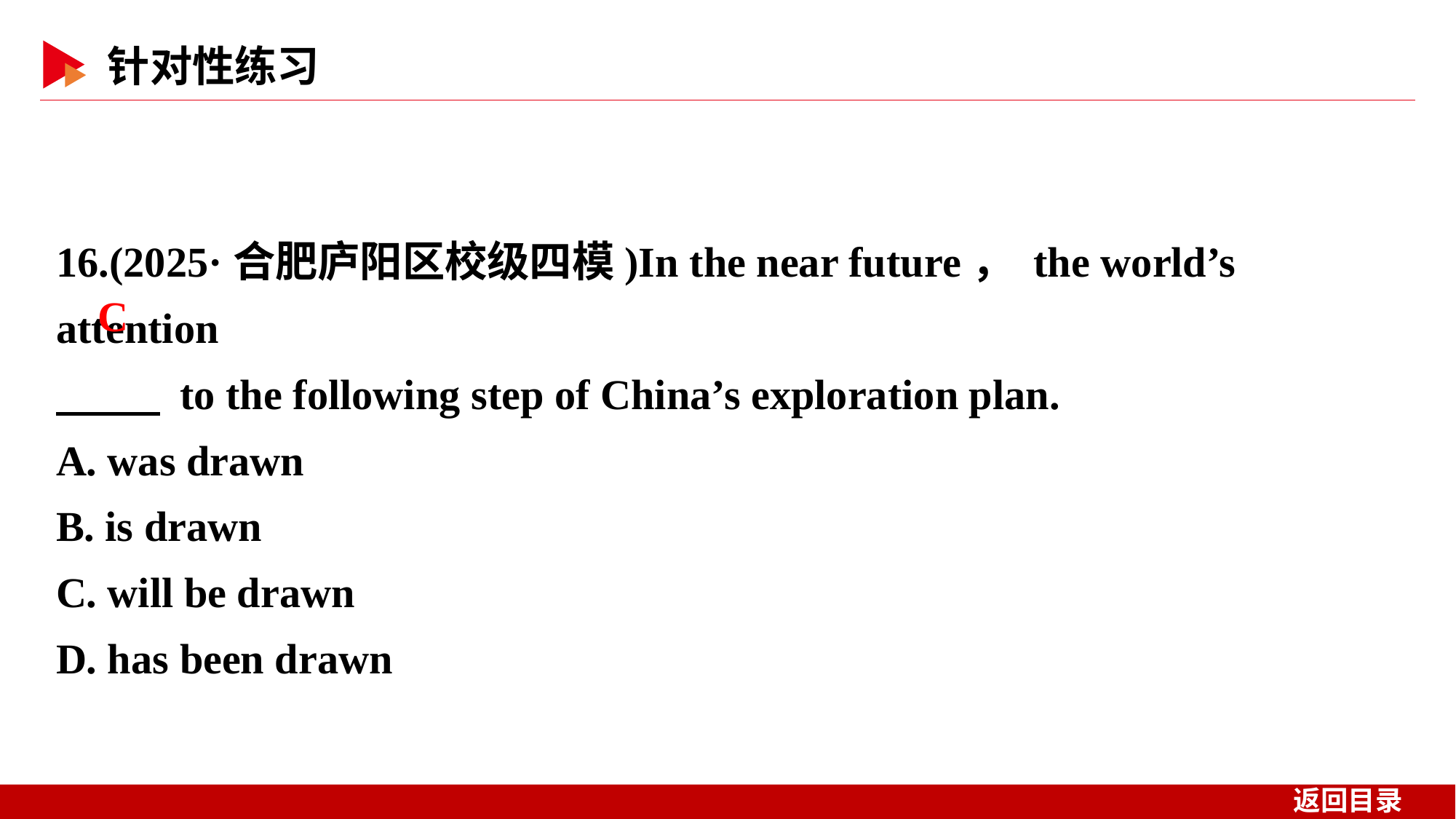

16.(2025·合肥庐阳区校级四模)In the near future， the world’s attention
　  　 to the following step of China’s exploration plan.
A. was drawn
B. is drawn
C. will be drawn
D. has been drawn
C